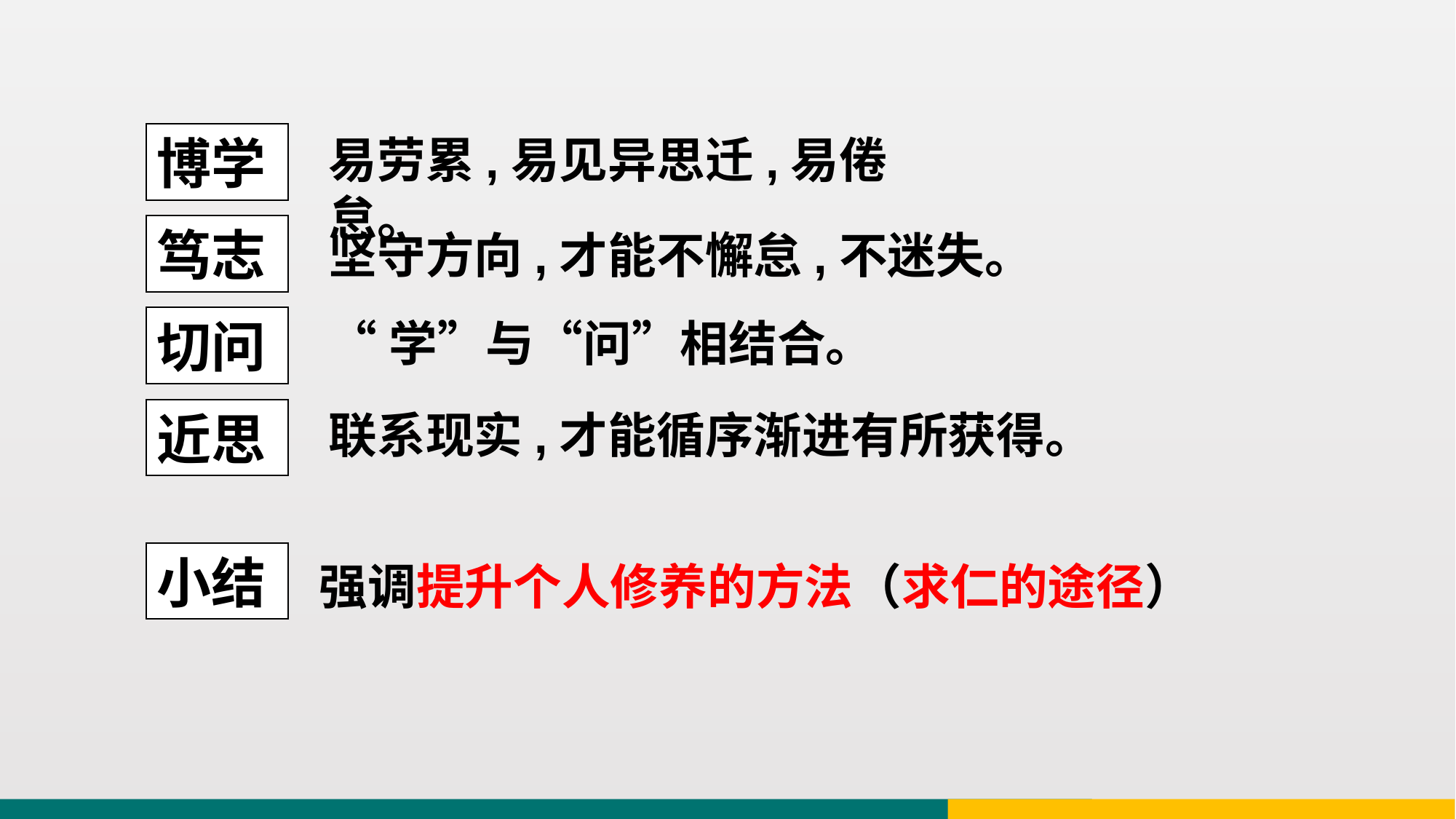

博学
易劳累,易见异思迁,易倦怠。
笃志
坚守方向,才能不懈怠,不迷失。
切问
“学”与“问”相结合。
近思
联系现实,才能循序渐进有所获得。
小结
强调提升个人修养的方法（求仁的途径）